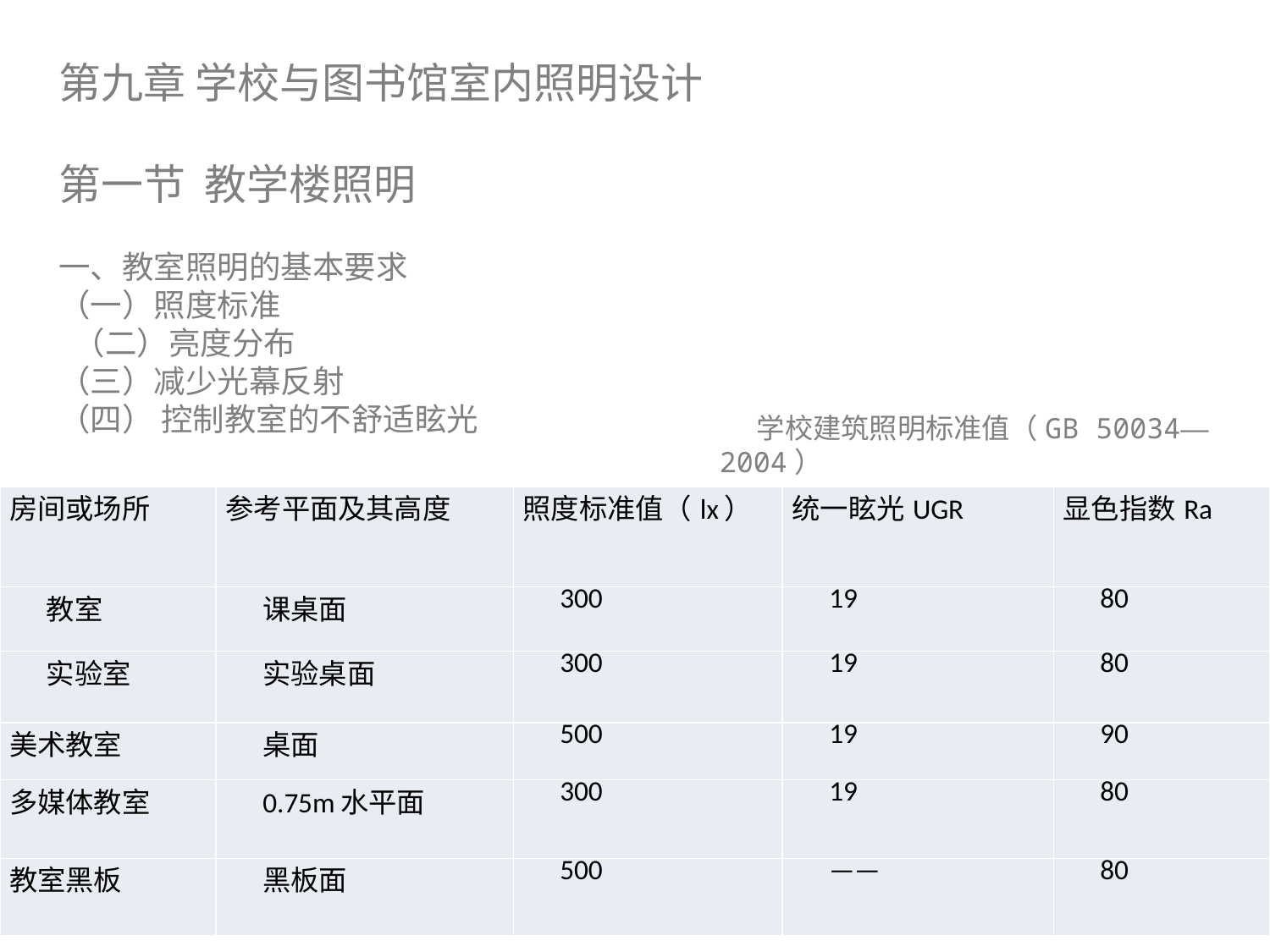

第九章 学校与图书馆室内照明设计

第一节  教学楼照明

一、教室照明的基本要求
（一）照度标准
 （二）亮度分布
（三）减少光幕反射
（四） 控制教室的不舒适眩光

学校建筑照明标准值（GB 50034—2004）

| 房间或场所 | 参考平面及其高度 | 照度标准值（lx） | 统一眩光UGR | 显色指数Ra |
| --- | --- | --- | --- | --- |
| 教室 | 课桌面 | 300 | 19 | 80 |
| 实验室 | 实验桌面 | 300 | 19 | 80 |
| 美术教室 | 桌面 | 500 | 19 | 90 |
| 多媒体教室 | 0.75m水平面 | 300 | 19 | 80 |
| 教室黑板 | 黑板面 | 500 | —— | 80 |